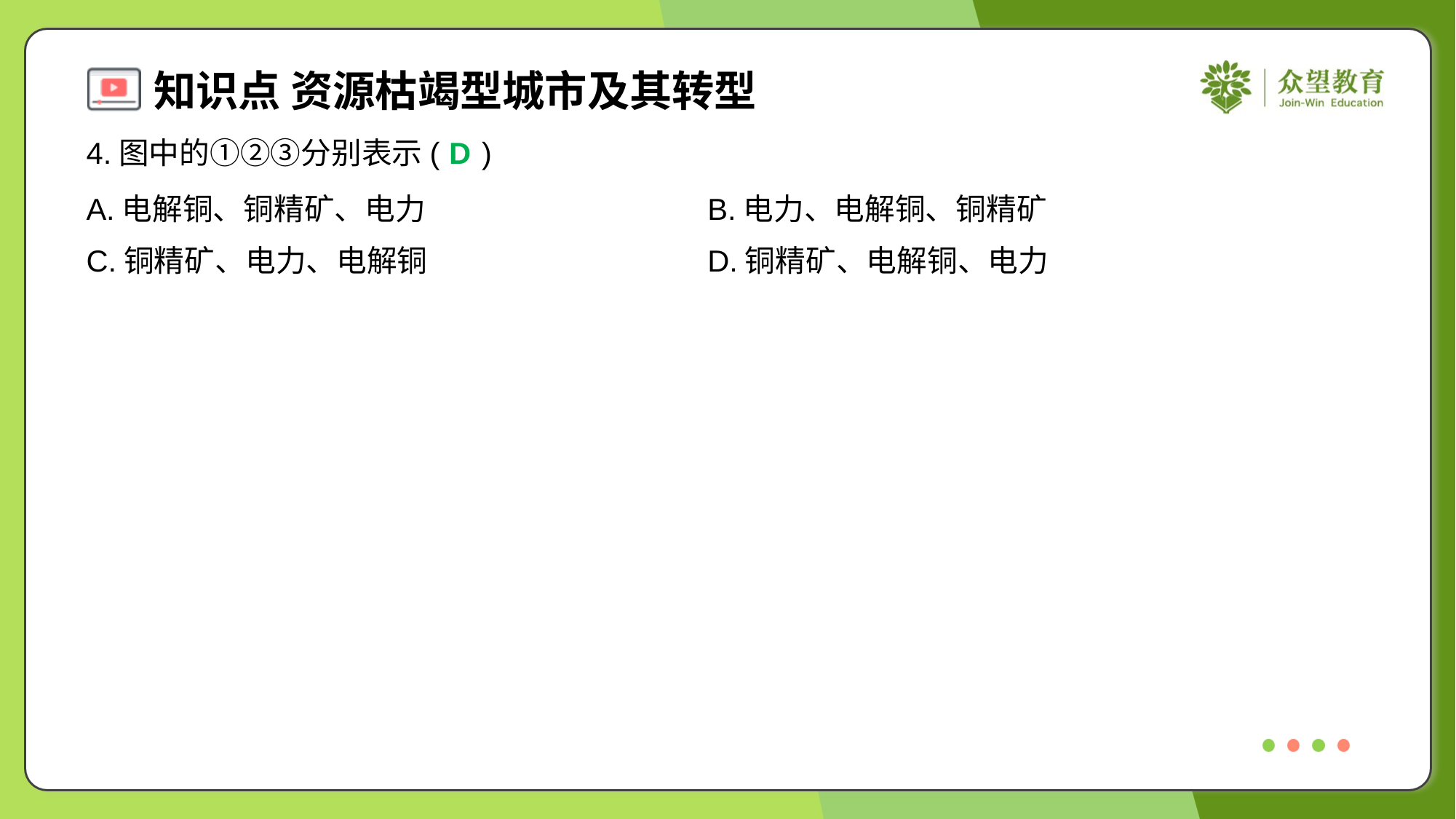

4.图中的①②③分别表示(     )
D
A.电解铜、铜精矿、电力	B.电力、电解铜、铜精矿
C.铜精矿、电力、电解铜	D.铜精矿、电解铜、电力